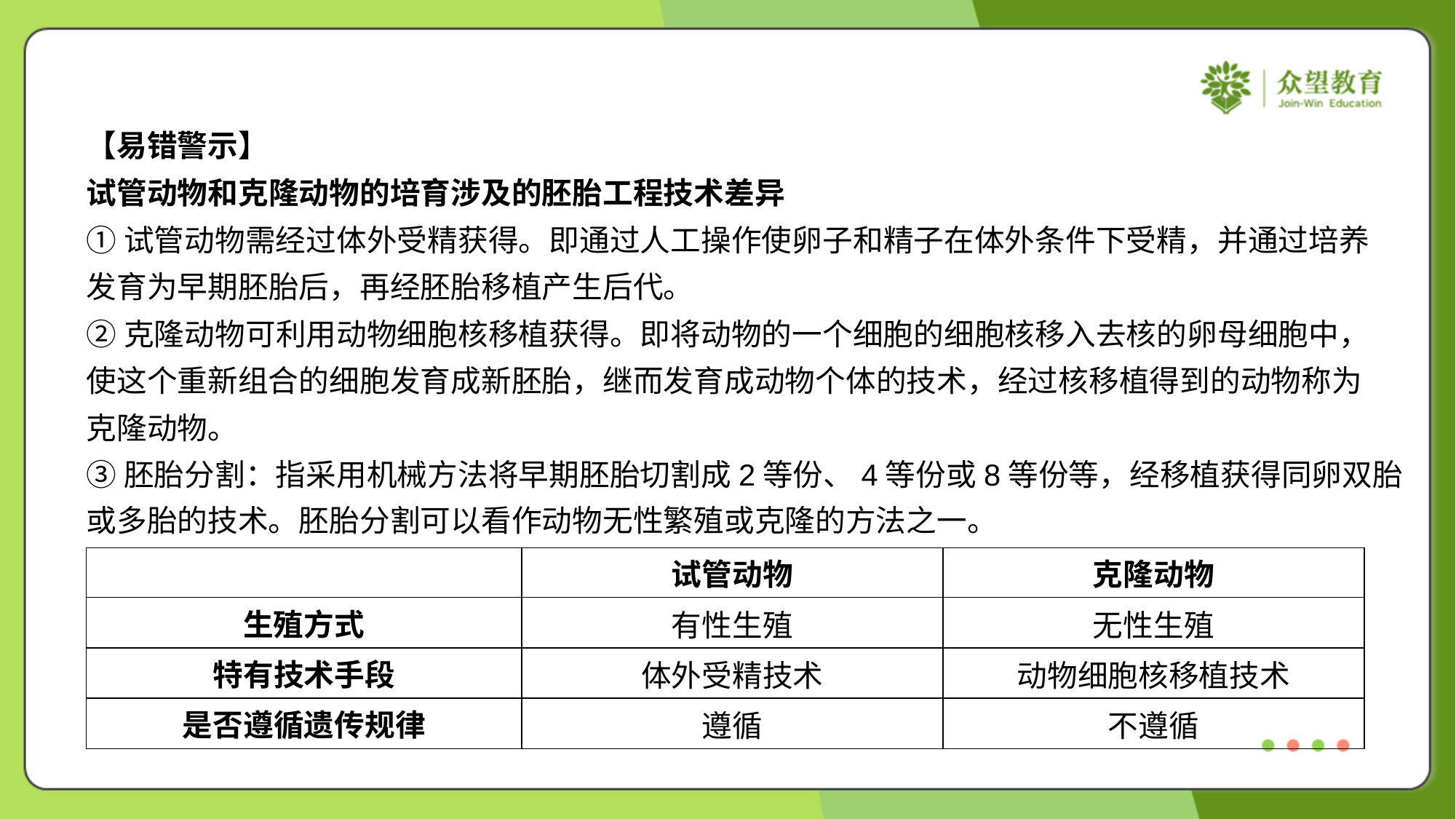

【易错警示】
试管动物和克隆动物的培育涉及的胚胎工程技术差异
①试管动物需经过体外受精获得。即通过人工操作使卵子和精子在体外条件下受精，并通过培养
发育为早期胚胎后，再经胚胎移植产生后代。
②克隆动物可利用动物细胞核移植获得。即将动物的一个细胞的细胞核移入去核的卵母细胞中，
使这个重新组合的细胞发育成新胚胎，继而发育成动物个体的技术，经过核移植得到的动物称为
克隆动物。
③胚胎分割：指采用机械方法将早期胚胎切割成2等份、4等份或8等份等，经移植获得同卵双胎
或多胎的技术。胚胎分割可以看作动物无性繁殖或克隆的方法之一。
|  | 试管动物 | 克隆动物 |
| --- | --- | --- |
| 生殖方式 | 有性生殖 | 无性生殖 |
| 特有技术手段 | 体外受精技术 | 动物细胞核移植技术 |
| 是否遵循遗传规律 | 遵循 | 不遵循 |